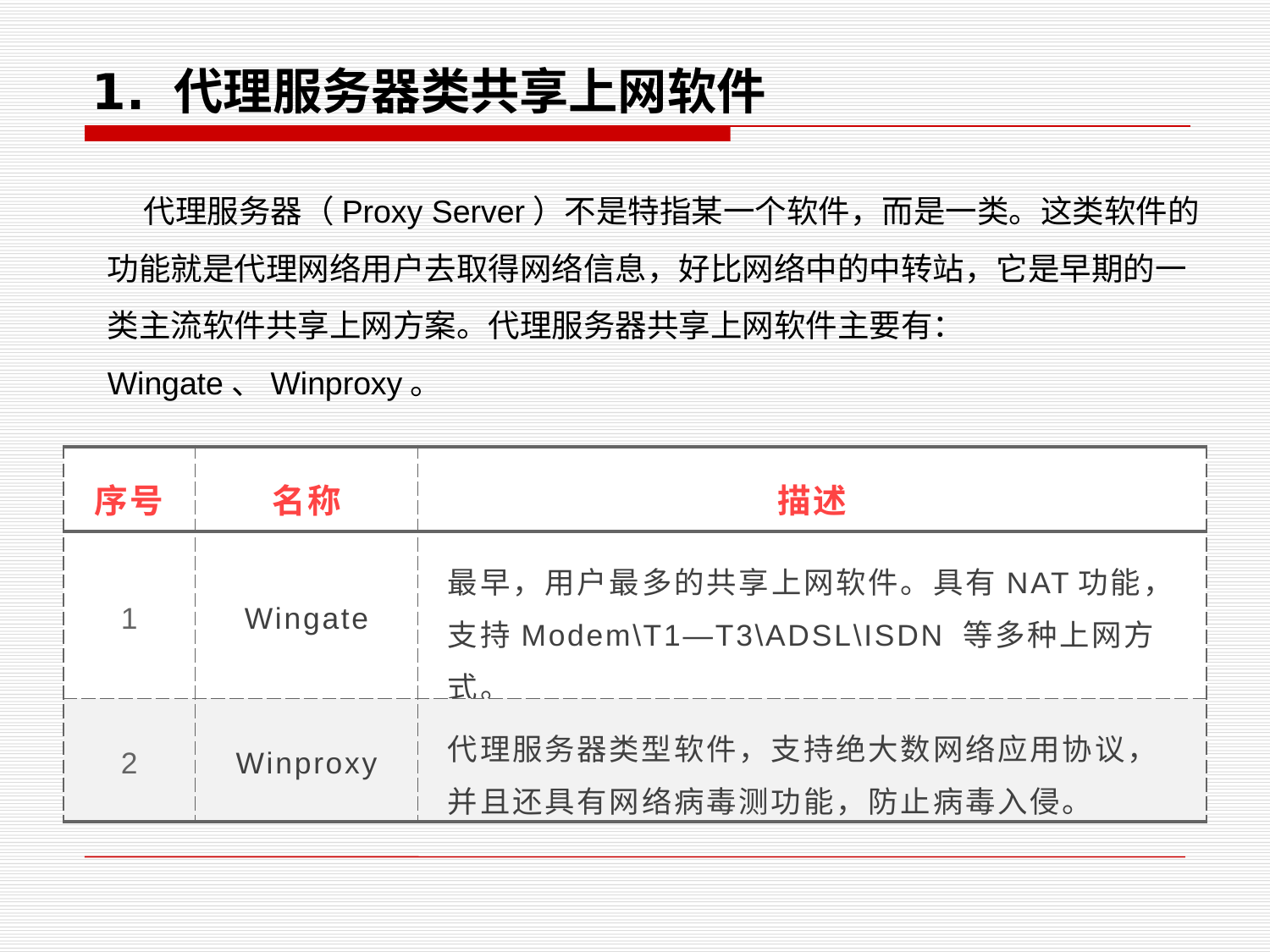

1. 代理服务器类共享上网软件
    代理服务器（Proxy Server）不是特指某一个软件，而是一类。这类软件的功能就是代理网络用户去取得网络信息，好比网络中的中转站，它是早期的一类主流软件共享上网方案。代理服务器共享上网软件主要有：Wingate、Winproxy。
| 序号 | 名称 | 描述 |
| --- | --- | --- |
| 1 | Wingate | 最早，用户最多的共享上网软件。具有NAT功能，支持Modem\T1—T3\ADSL\ISDN 等多种上网方式。 |
| 2 | Winproxy | 代理服务器类型软件，支持绝大数网络应用协议，并且还具有网络病毒测功能，防止病毒入侵。 |
22